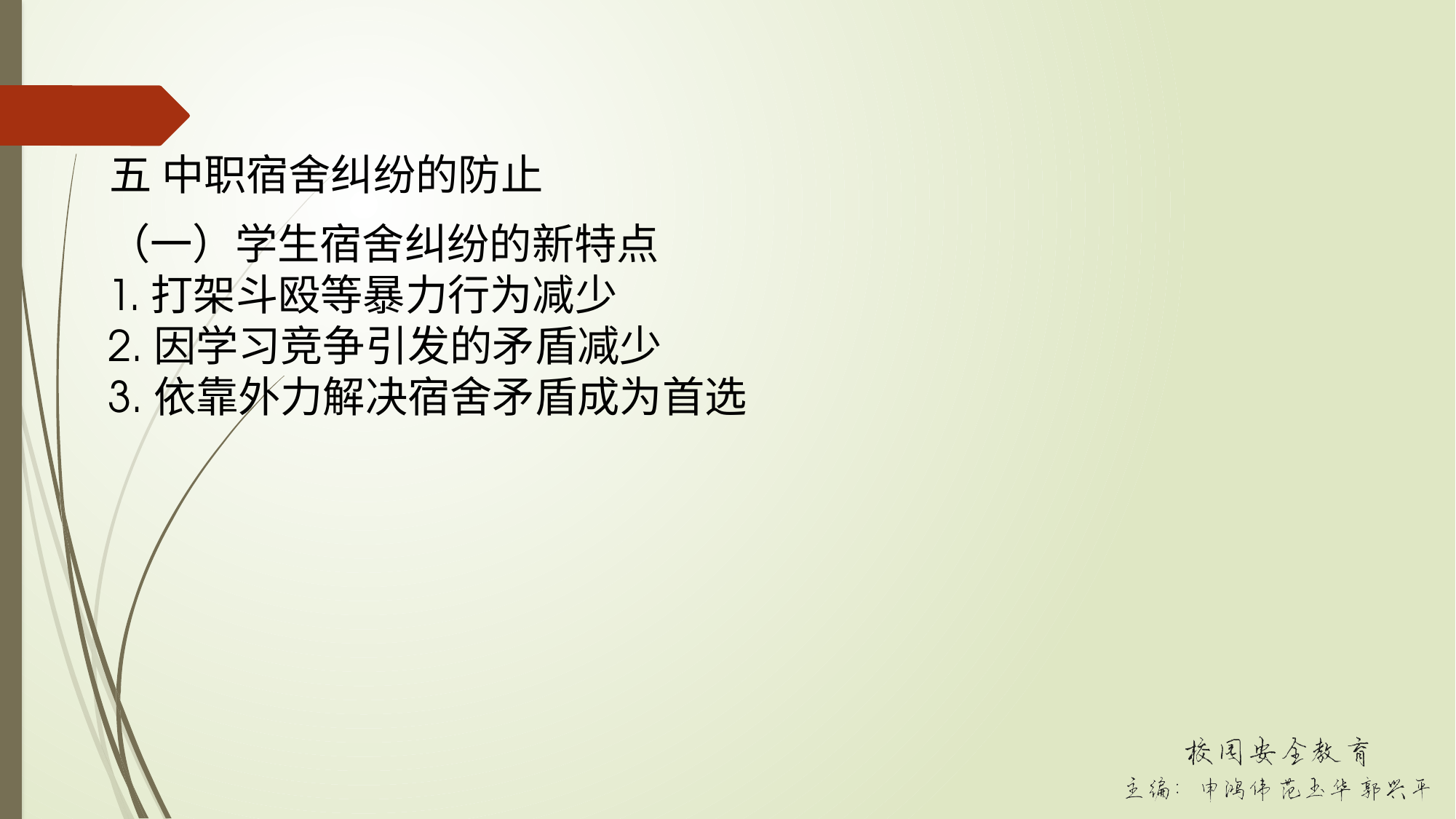

五 中职宿舍纠纷的防止
（一）学生宿舍纠纷的新特点
1.打架斗殴等暴力行为减少
2.因学习竞争引发的矛盾减少
3.依靠外力解决宿舍矛盾成为首选